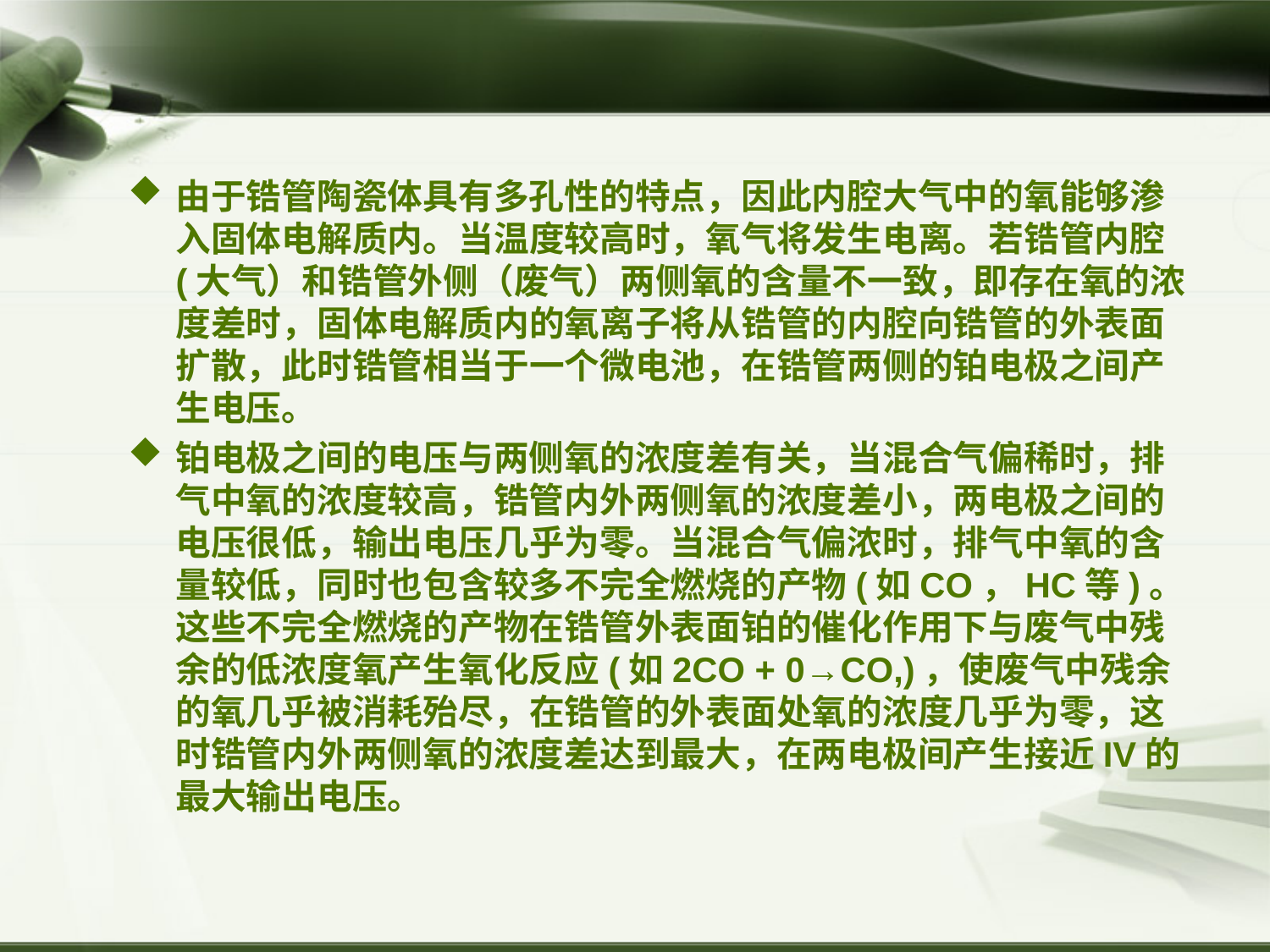

#
由于锆管陶瓷体具有多孔性的特点，因此内腔大气中的氧能够渗入固体电解质内。当温度较高时，氧气将发生电离。若锆管内腔(大气）和锆管外侧（废气）两侧氧的含量不一致，即存在氧的浓度差时，固体电解质内的氧离子将从锆管的内腔向锆管的外表面扩散，此时锆管相当于一个微电池，在锆管两侧的铂电极之间产生电压。
铂电极之间的电压与两侧氧的浓度差有关，当混合气偏稀时，排气中氧的浓度较高，锆管内外两侧氧的浓度差小，两电极之间的电压很低，输出电压几乎为零。当混合气偏浓时，排气中氧的含量较低，同时也包含较多不完全燃烧的产物(如CO，HC等)。这些不完全燃烧的产物在锆管外表面铂的催化作用下与废气中残余的低浓度氧产生氧化反应(如2CO + 0→CO,)，使废气中残余的氧几乎被消耗殆尽，在锆管的外表面处氧的浓度几乎为零，这时锆管内外两侧氧的浓度差达到最大，在两电极间产生接近IV的最大输出电压。